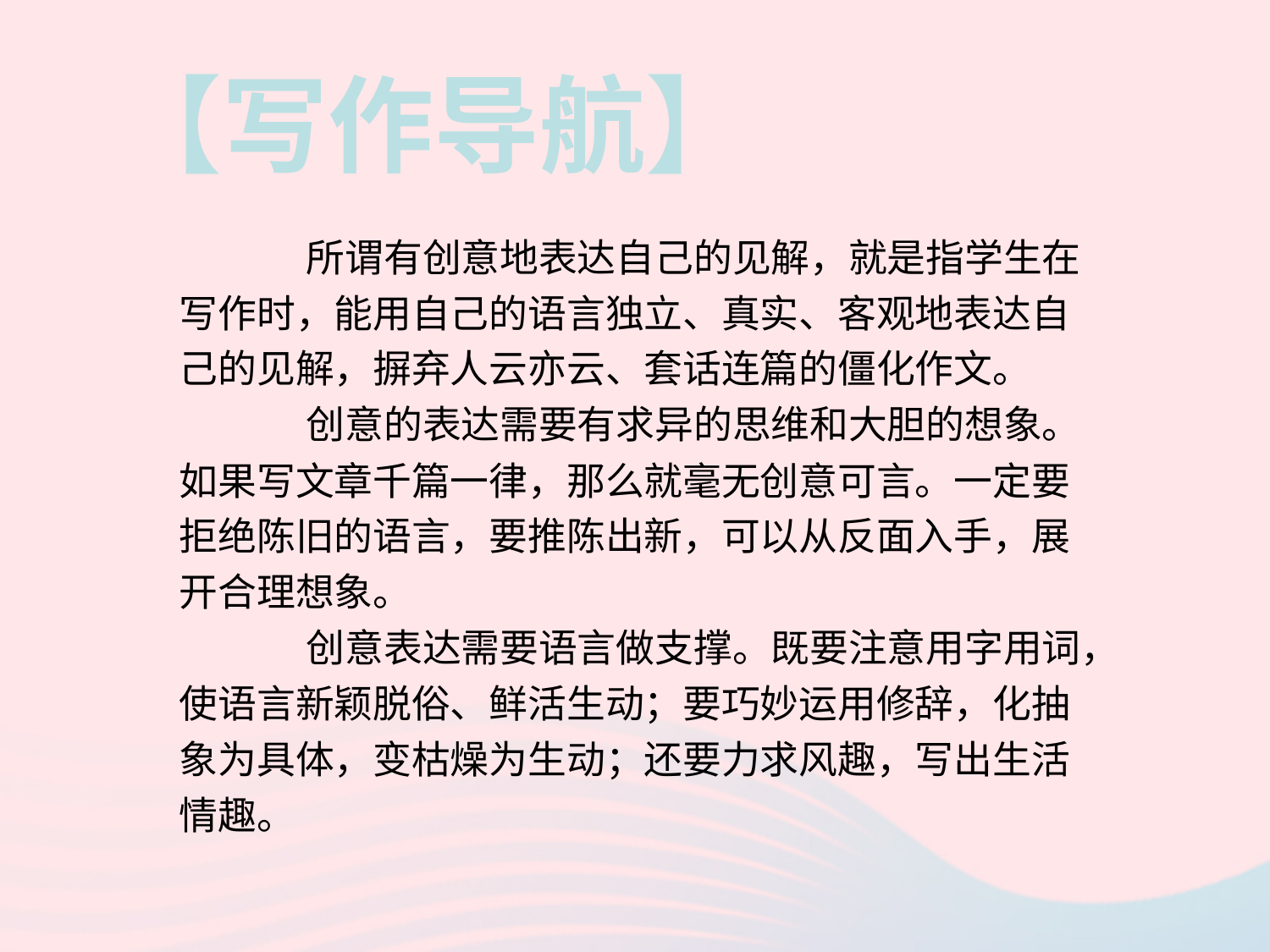

【写作导航】
	所谓有创意地表达自己的见解，就是指学生在写作时，能用自己的语言独立、真实、客观地表达自己的见解，摒弃人云亦云、套话连篇的僵化作文。
	创意的表达需要有求异的思维和大胆的想象。如果写文章千篇一律，那么就毫无创意可言。一定要拒绝陈旧的语言，要推陈出新，可以从反面入手，展开合理想象。
	创意表达需要语言做支撑。既要注意用字用词，使语言新颖脱俗、鲜活生动；要巧妙运用修辞，化抽象为具体，变枯燥为生动；还要力求风趣，写出生活情趣。